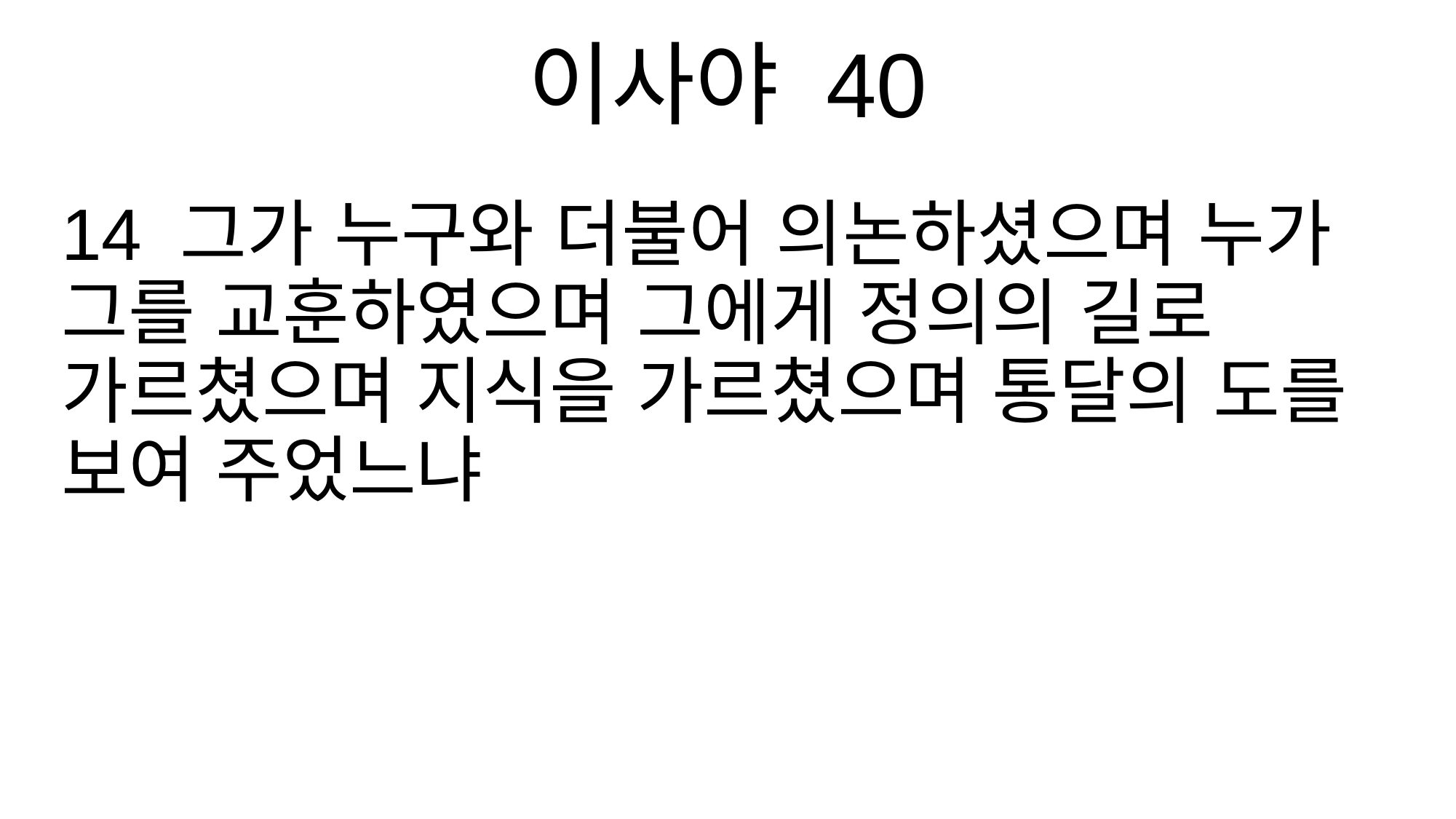

이사야 40
14 그가 누구와 더불어 의논하셨으며 누가 그를 교훈하였으며 그에게 정의의 길로 가르쳤으며 지식을 가르쳤으며 통달의 도를 보여 주었느냐